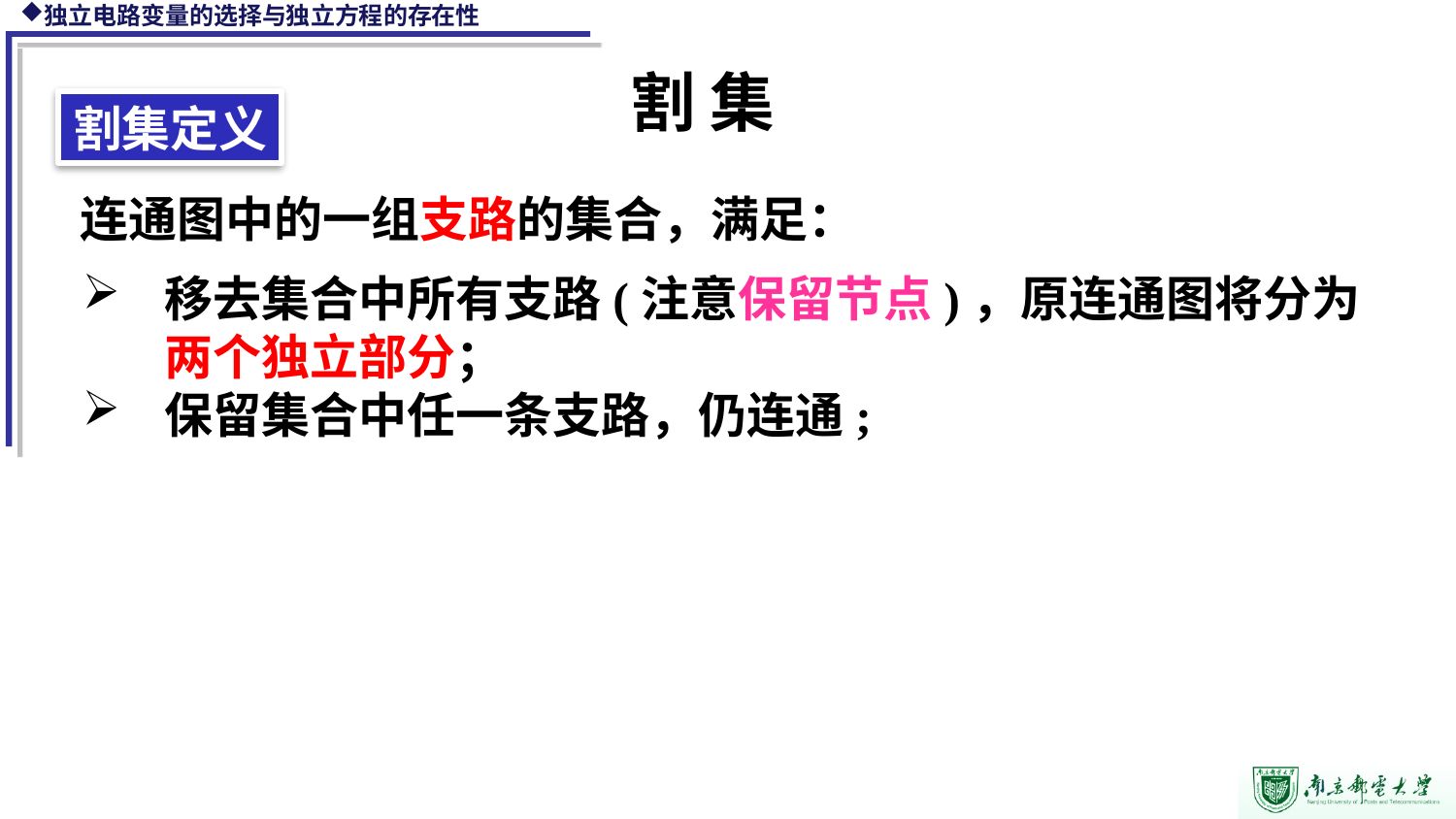

割 集
割集定义
      连通图中的一组支路的集合，满足：
移去集合中所有支路(注意保留节点)，原连通图将分为两个独立部分；
保留集合中任一条支路，仍连通;
1

A
C
B
3
2

4
6
5

D